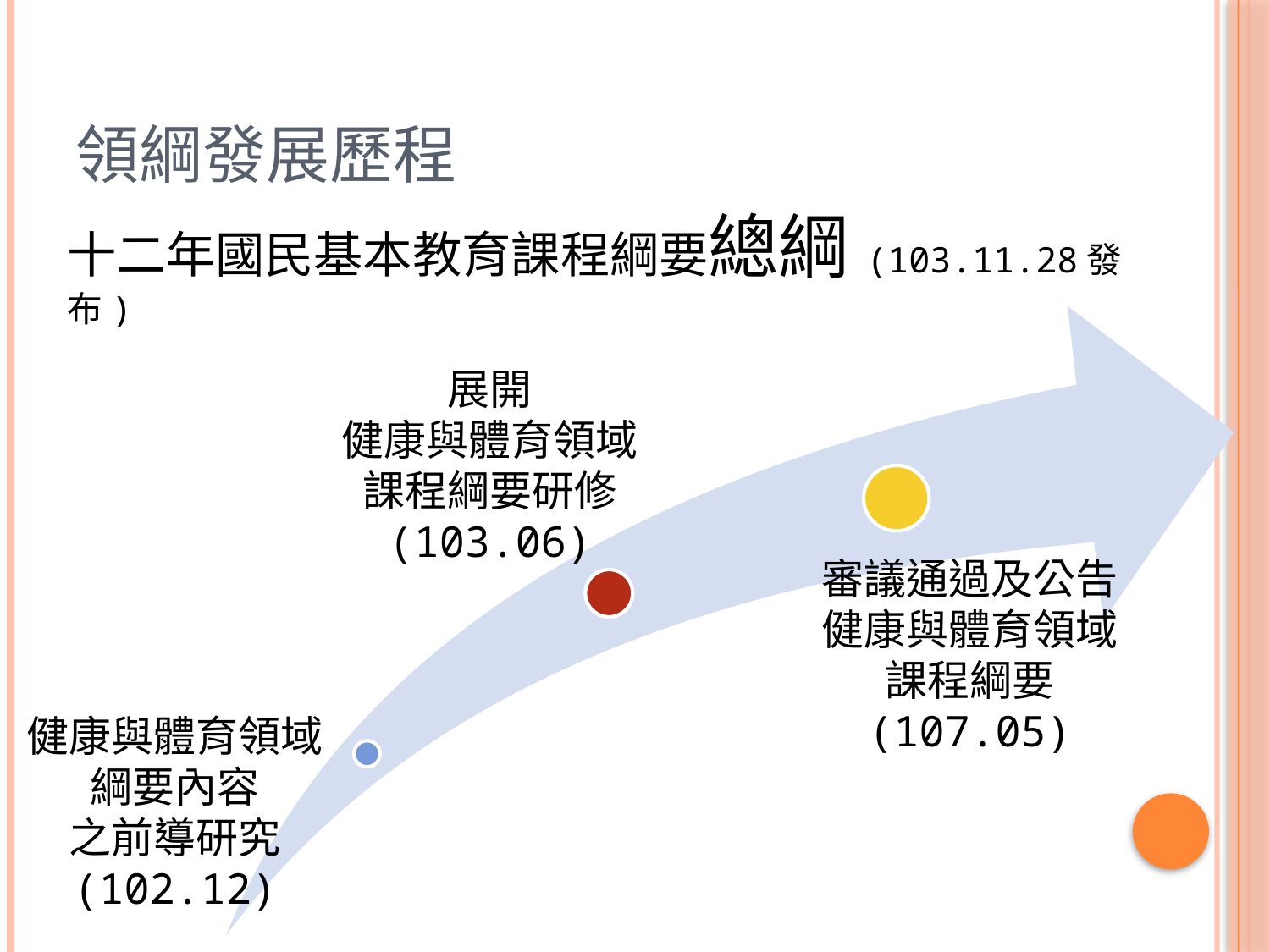

# 領綱發展歷程
十二年國民基本教育課程綱要總綱(103.11.28發布)

展開
健康與體育領域課程綱要研修
(103.06)
審議通過及公告
健康與體育領域課程綱要
(107.05)
健康與體育領域
綱要內容
之前導研究
(102.12)